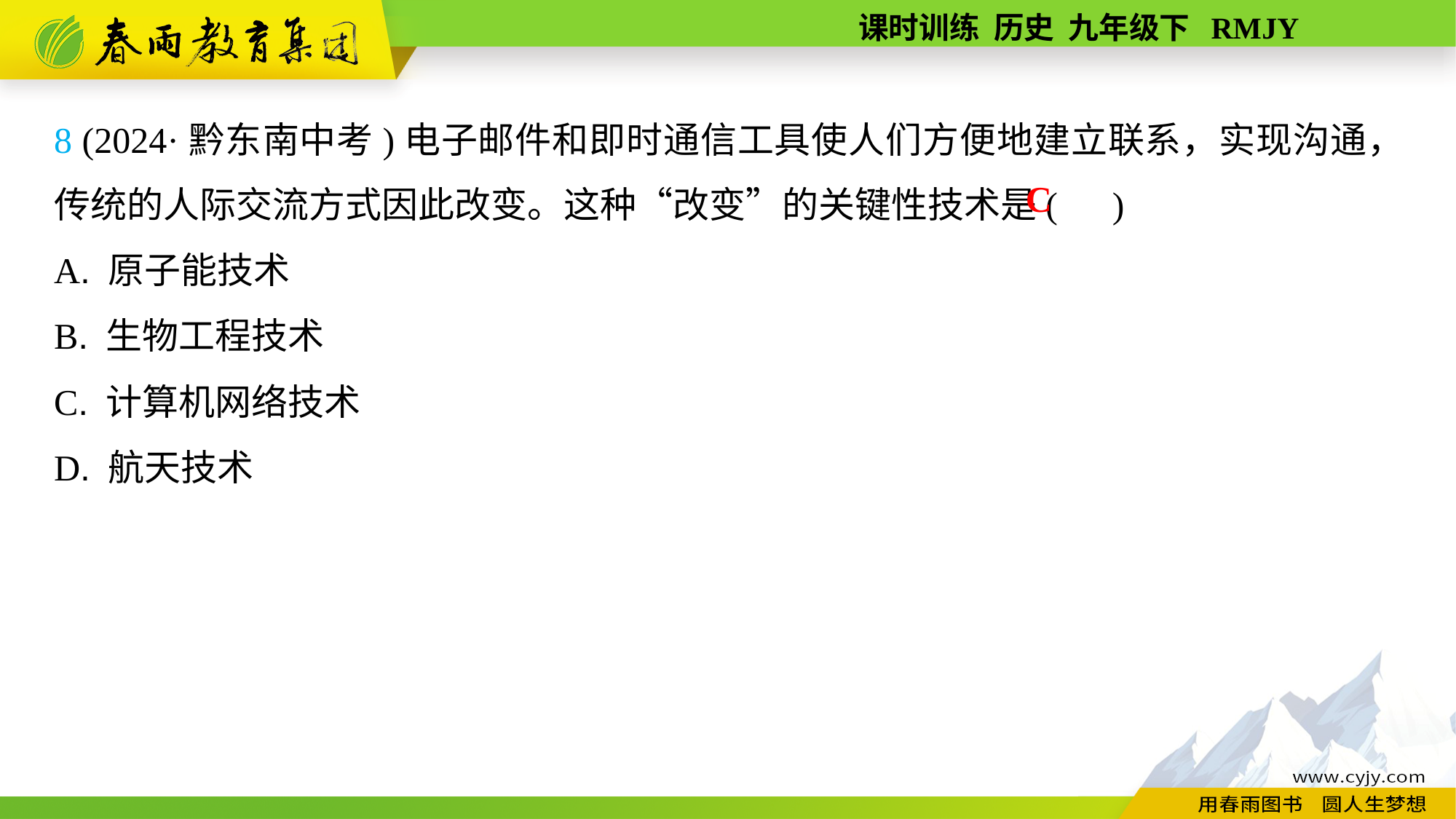

8 (2024·黔东南中考)电子邮件和即时通信工具使人们方便地建立联系，实现沟通，传统的人际交流方式因此改变。这种“改变”的关键性技术是(      )
A. 原子能技术
B. 生物工程技术
C. 计算机网络技术
D. 航天技术
C